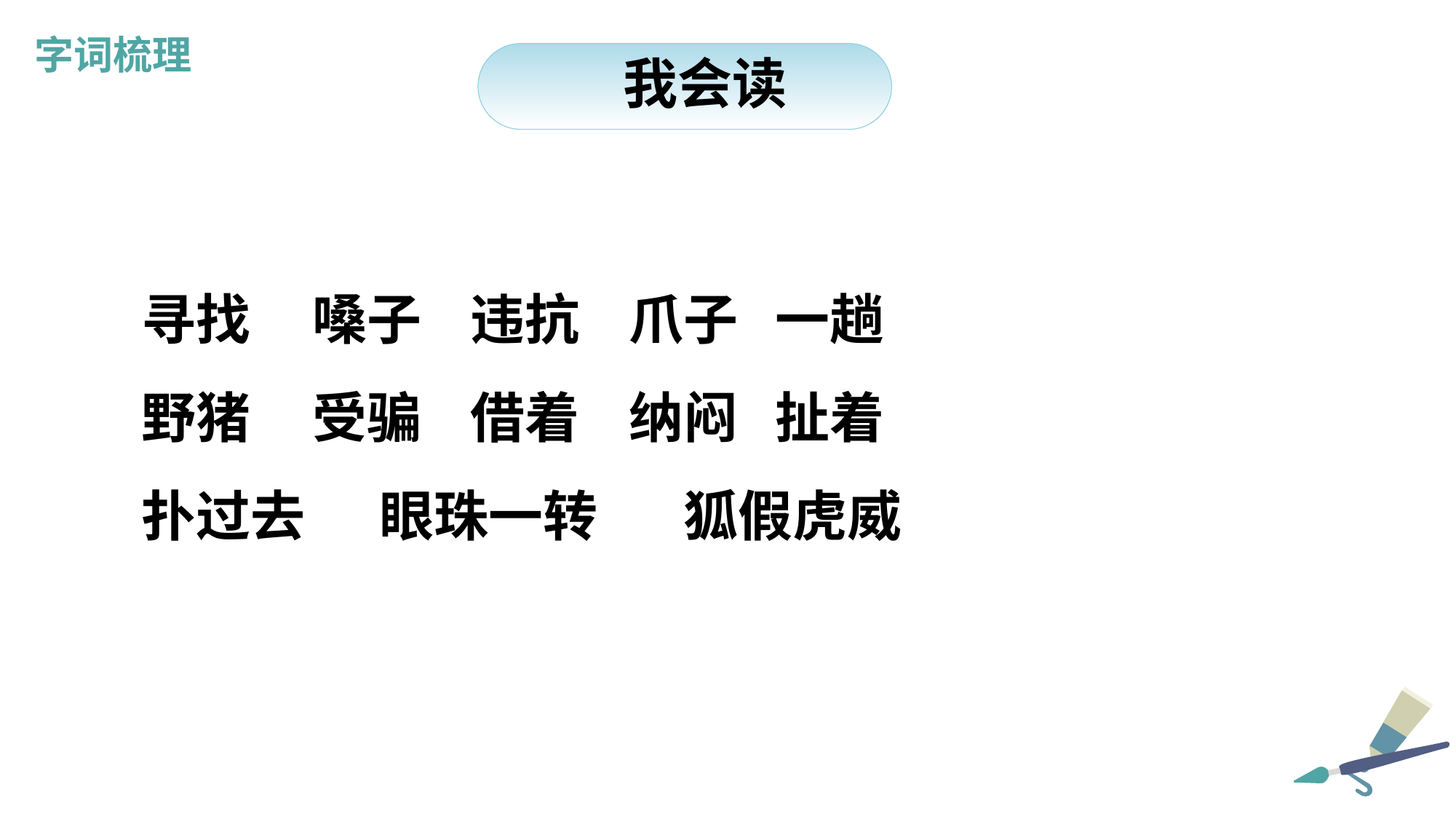

字词梳理

我会读
寻找     嗓子    违抗    爪子   一趟
野猪     受骗    借着    纳闷   扯着
扑过去      眼珠一转       狐假虎威